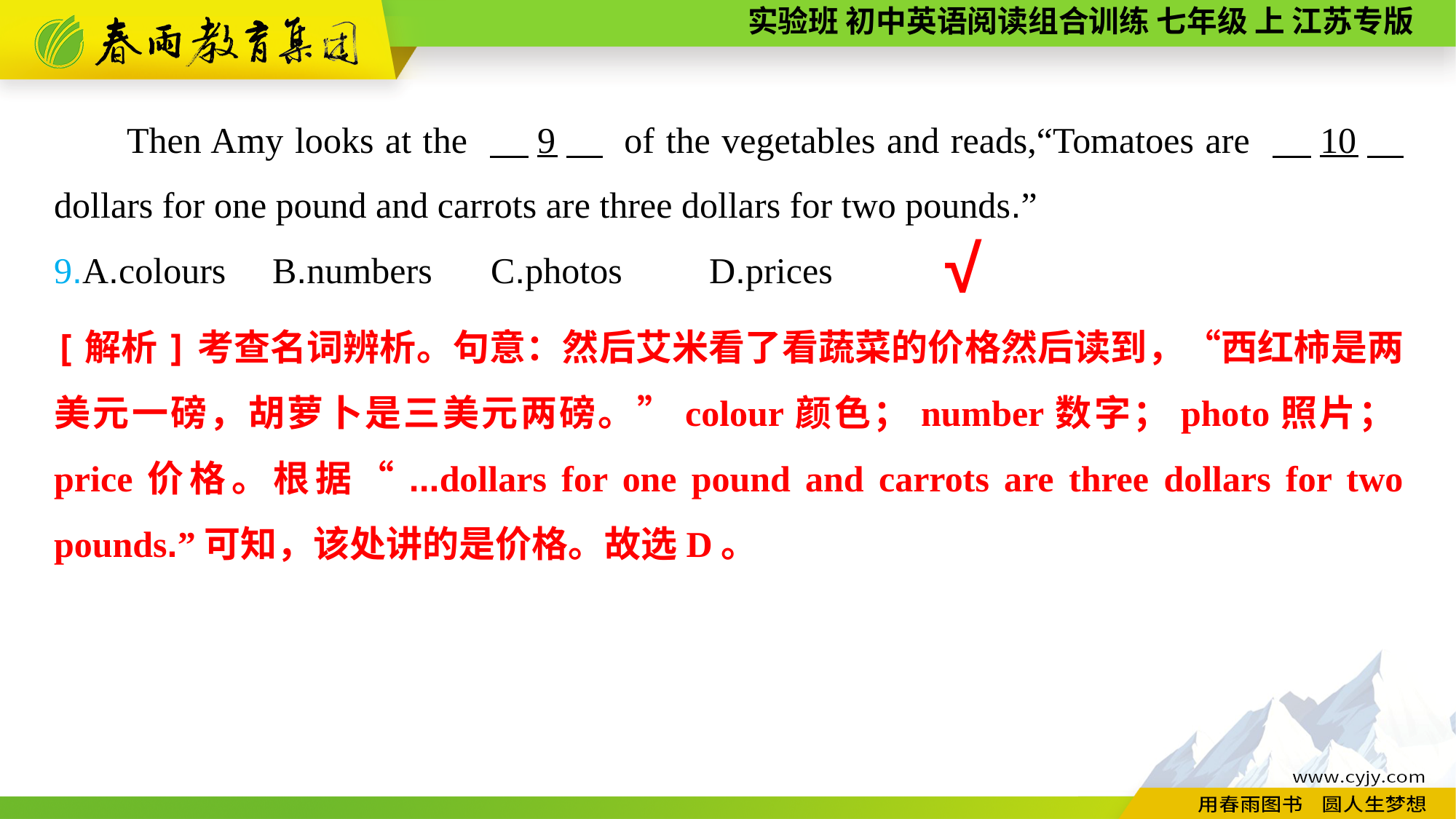

Then Amy looks at the 　9　 of the vegetables and reads,“Tomatoes are 　10　 dollars for one pound and carrots are three dollars for two pounds.”
9.A.colours	B.numbers	C.photos	D.prices
√
[解析]考查名词辨析。句意：然后艾米看了看蔬菜的价格然后读到，“西红柿是两美元一磅，胡萝卜是三美元两磅。”colour颜色；number数字；photo照片；price价格。根据“...dollars for one pound and carrots are three dollars for two pounds.”可知，该处讲的是价格。故选D。